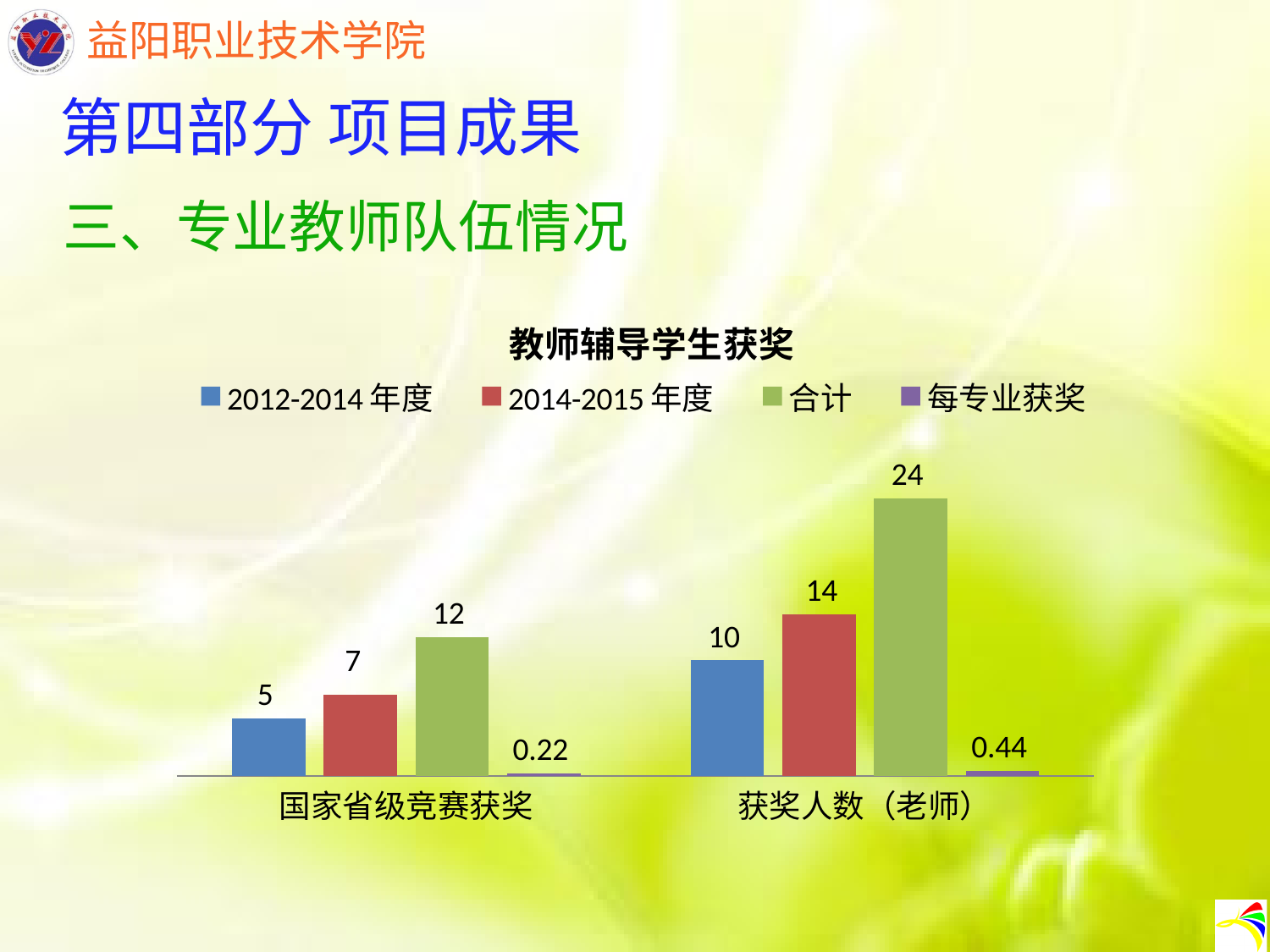

第四部分 项目成果
三、专业教师队伍情况

### Chart: 教师辅导学生获奖

| Category | 2012-2014年度 | 2014-2015年度 | 合计 | 每专业获奖 |
|---|---|---|---|---|
| 国家省级竞赛获奖 | 5.0 | 7.0 | 12.0 | 0.22 |
| 获奖人数（老师） | 10.0 | 14.0 | 24.0 | 0.44 |